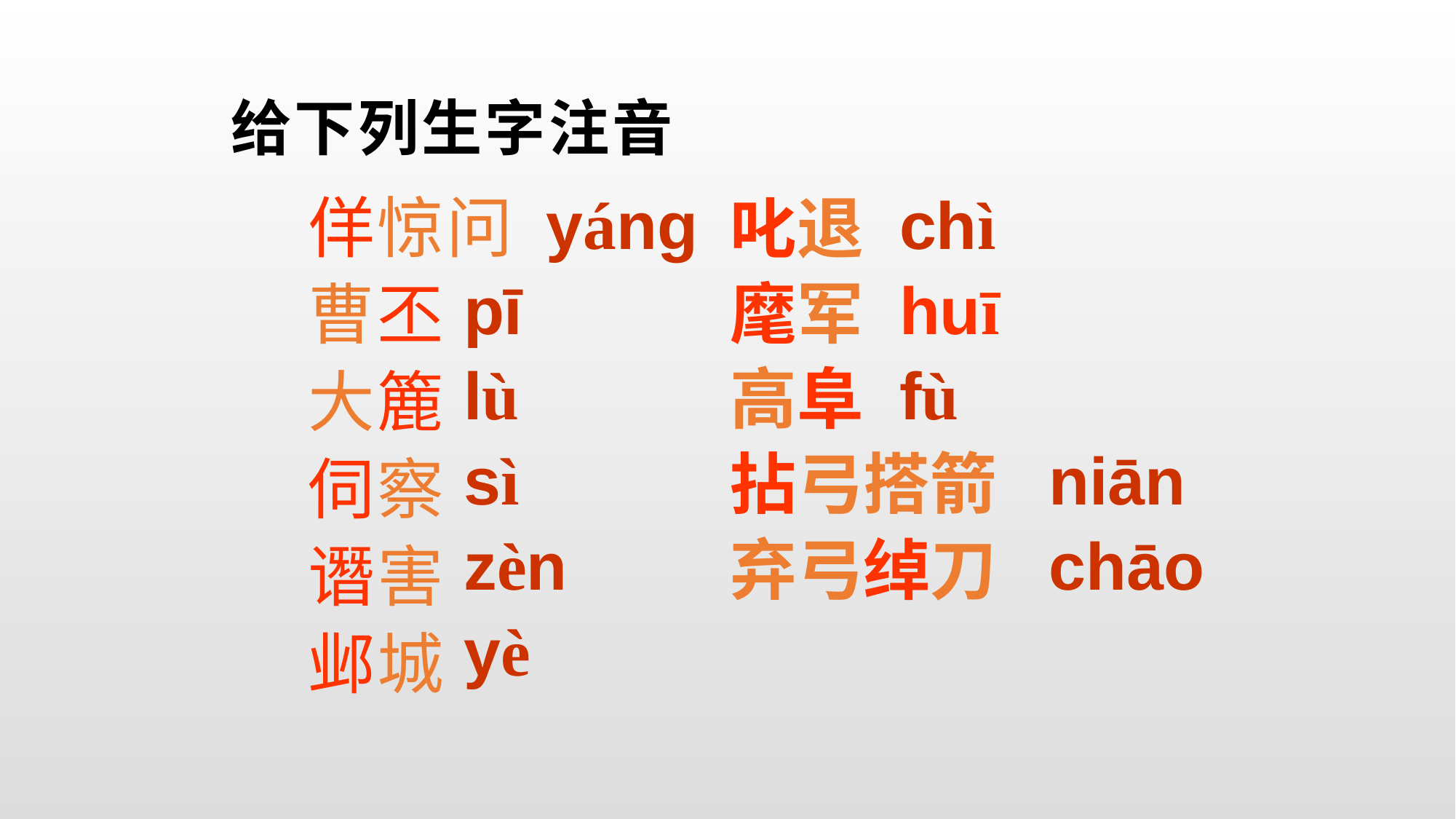

# 给下列生字注音
　yáng
pī
lù
sì
zèn
yè
chì
huī
fù
　　niān
　　chāo
佯惊问
曹丕
大簏
伺察
谮害
邺城
叱退
麾军
高阜
拈弓搭箭
弃弓绰刀